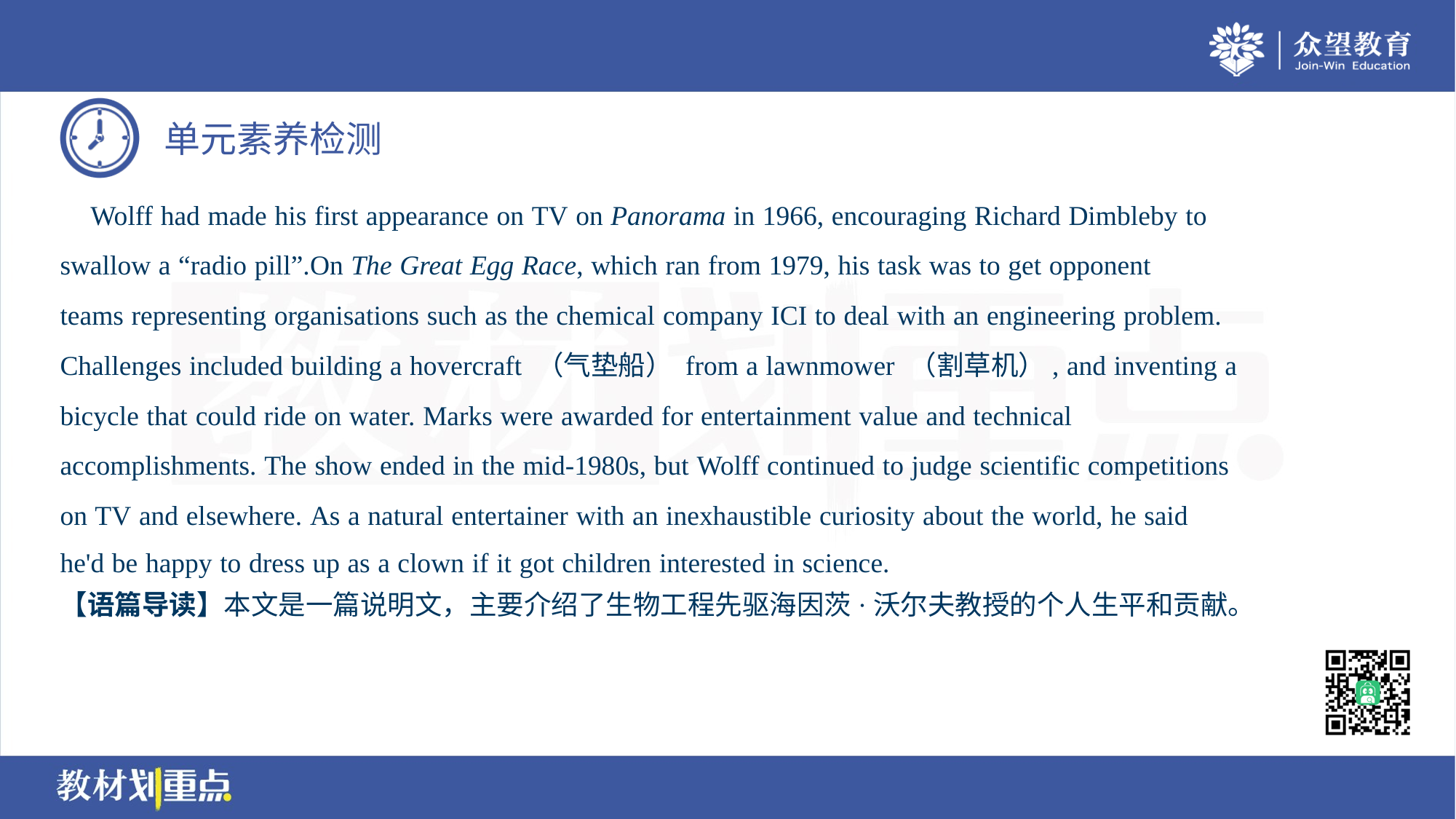

Wolff had made his first appearance on TV on Panorama in 1966, encouraging Richard Dimbleby to
swallow a “radio pill”.On The Great Egg Race, which ran from 1979, his task was to get opponent
teams representing organisations such as the chemical company ICI to deal with an engineering problem.
Challenges included building a hovercraft （气垫船） from a lawnmower （割草机）, and inventing a
bicycle that could ride on water. Marks were awarded for entertainment value and technical
accomplishments. The show ended in the mid-1980s, but Wolff continued to judge scientific competitions
on TV and elsewhere. As a natural entertainer with an inexhaustible curiosity about the world, he said
he'd be happy to dress up as a clown if it got children interested in science.
【语篇导读】本文是一篇说明文，主要介绍了生物工程先驱海因茨·沃尔夫教授的个人生平和贡献。